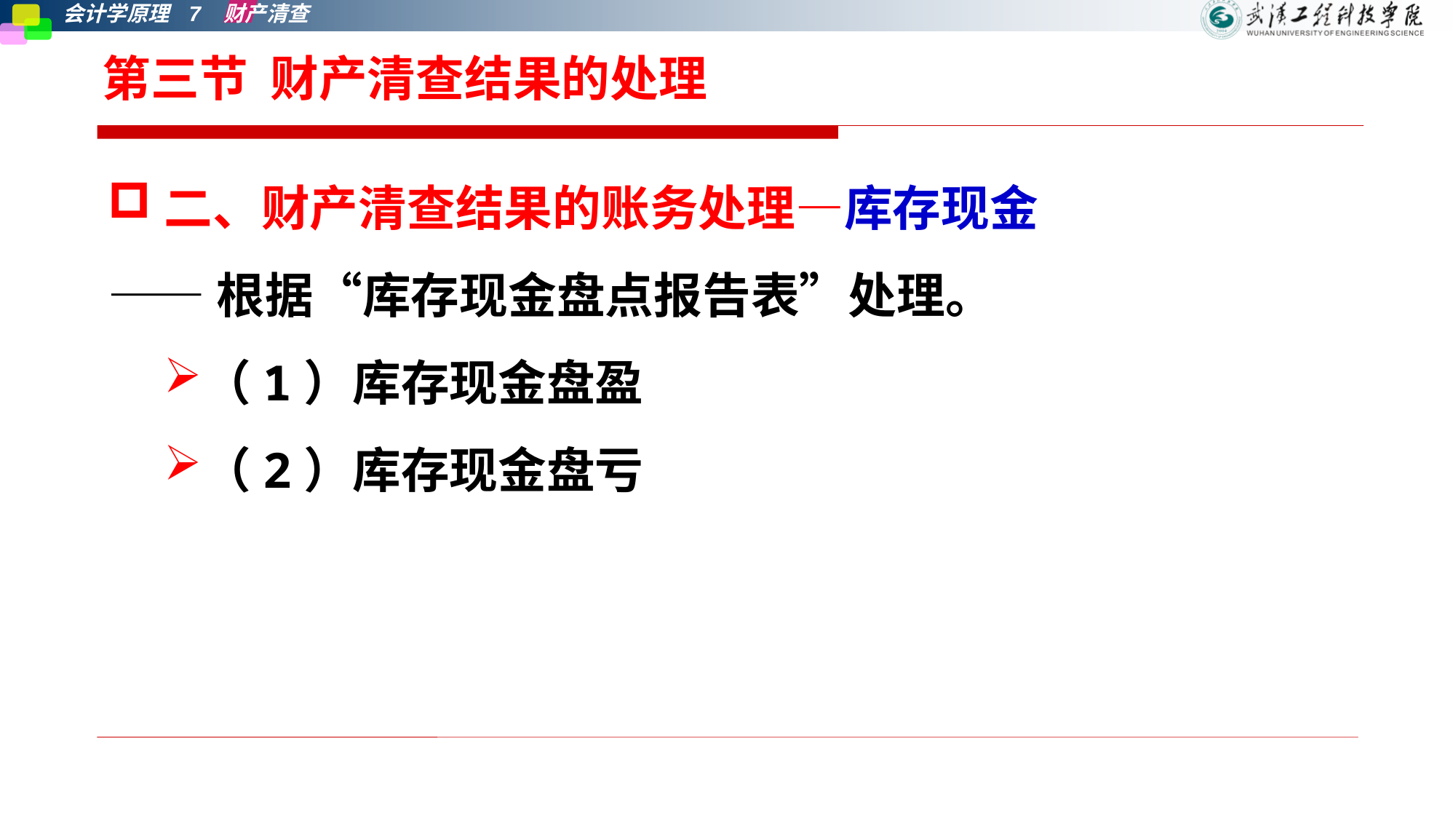

# 第三节  财产清查结果的处理
二、财产清查结果的账务处理—库存现金
——根据“库存现金盘点报告表”处理。
（1）库存现金盘盈
（2）库存现金盘亏